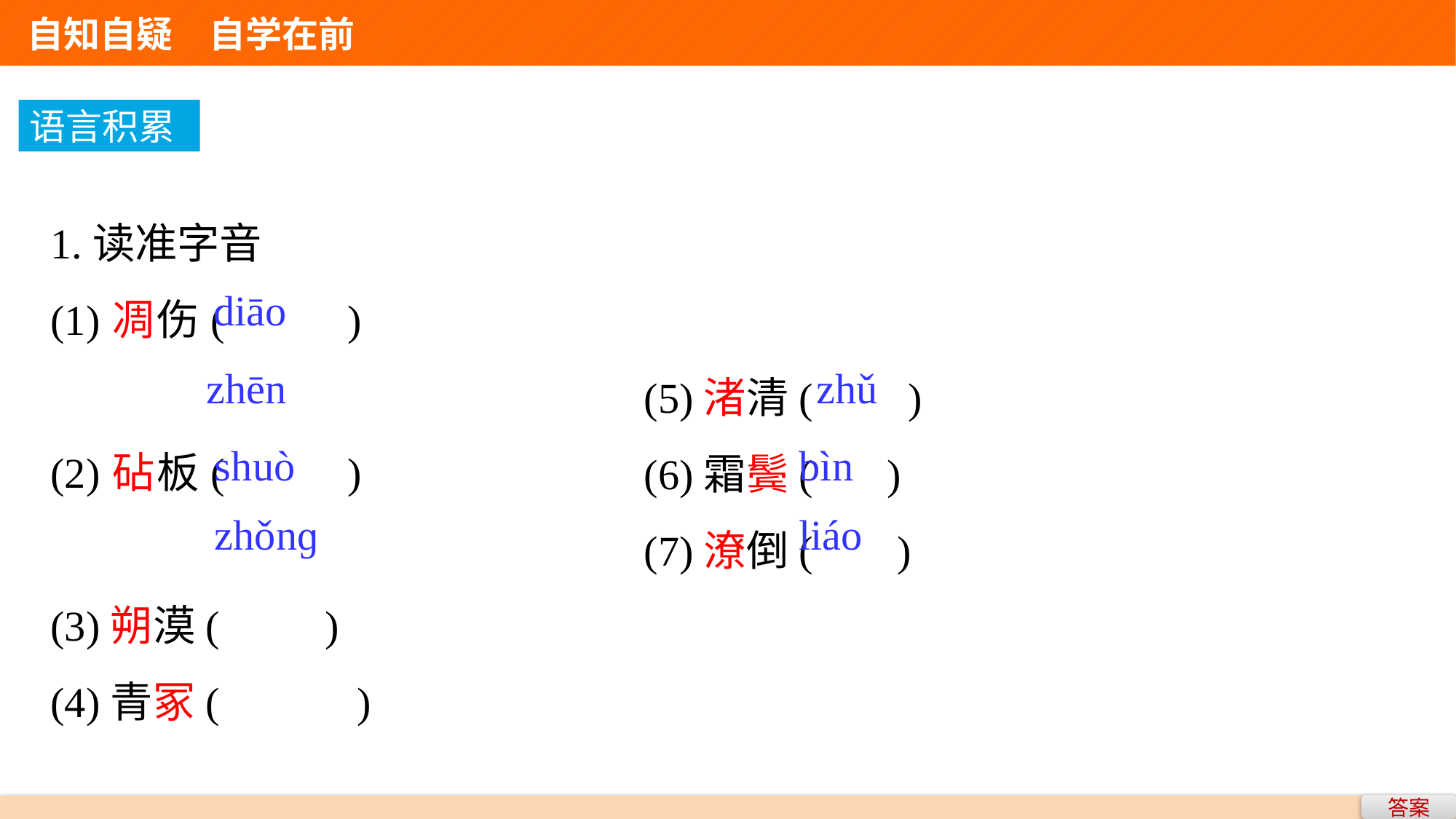

自知自疑　自学在前
语言积累
1.读准字音
(1)凋伤(          )
(2)砧板(          )
(3)朔漠(          )
(4)青冢(             )
diāo
(5)渚清(         )
(6)霜鬓(       )
(7)潦倒(        )
zhēn
zhǔ
shuò
bìn
zhǒnɡ
liáo
答案